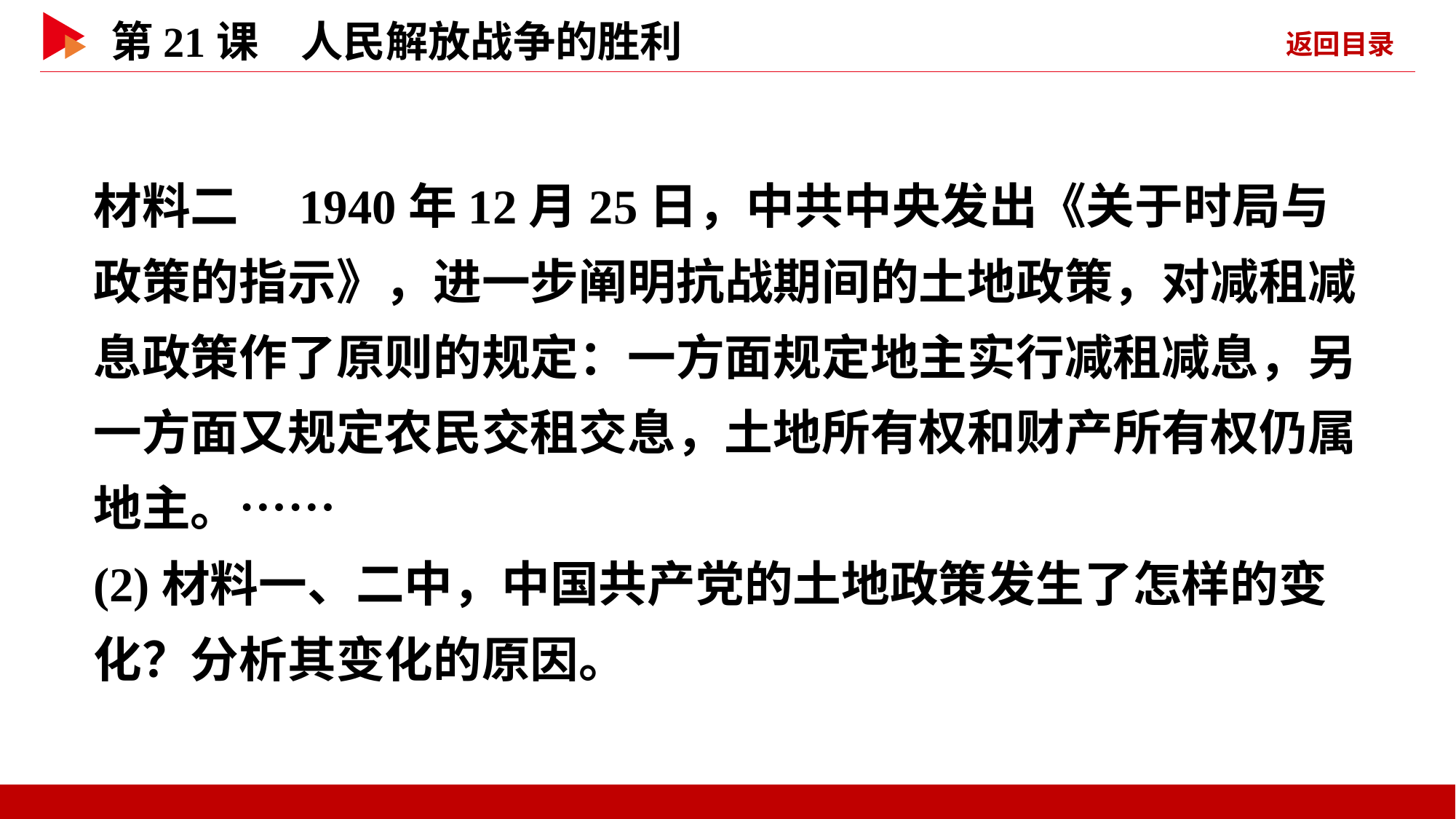

材料二　1940年12月25日，中共中央发出《关于时局与政策的指示》，进一步阐明抗战期间的土地政策，对减租减息政策作了原则的规定：一方面规定地主实行减租减息，另一方面又规定农民交租交息，土地所有权和财产所有权仍属地主。……
(2)材料一、二中，中国共产党的土地政策发生了怎样的变化？分析其变化的原因。